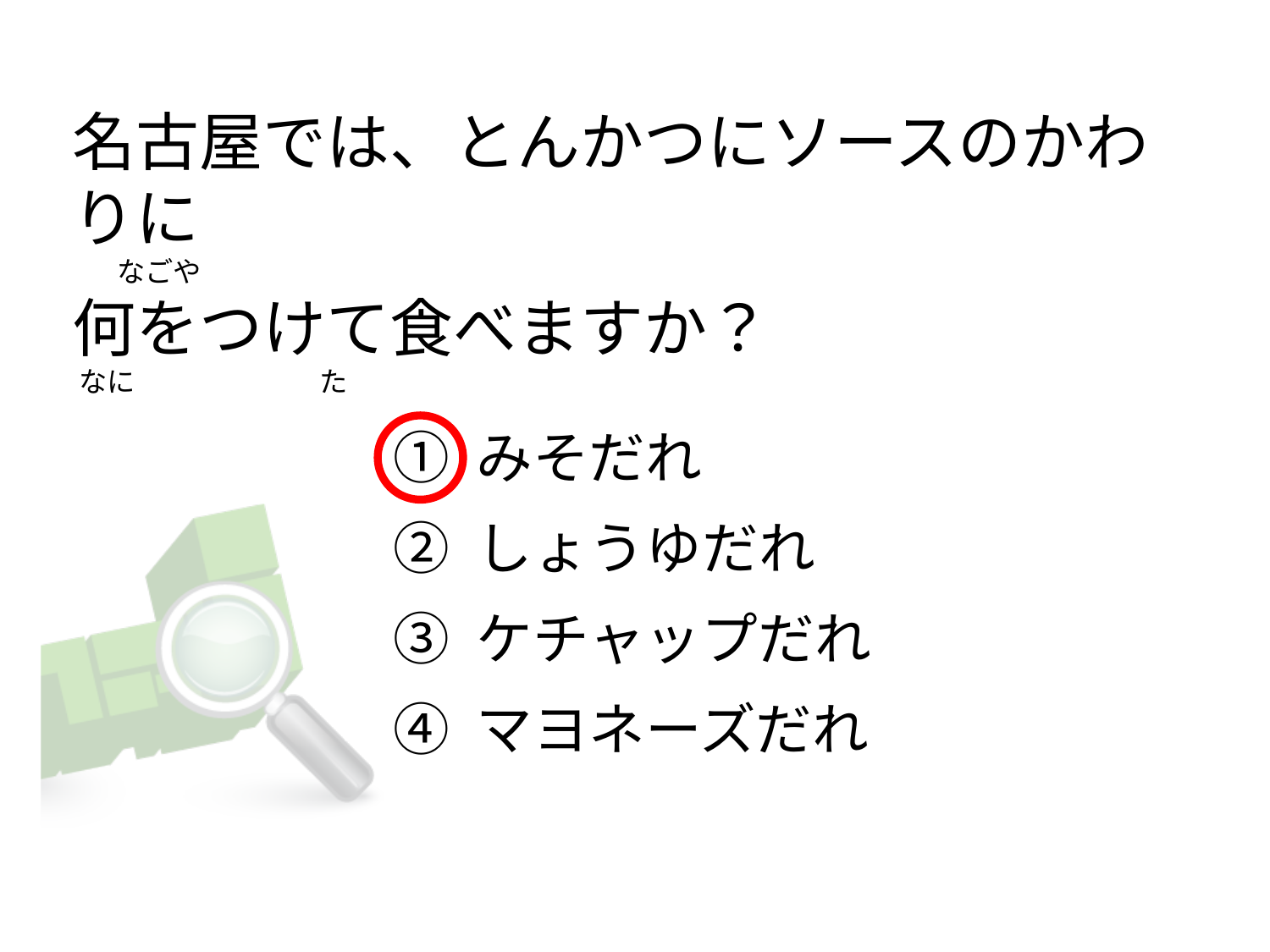

# 名古屋では、とんかつにソースのかわりに        なごや      何をつけて食べますか？   なに                             た

① みそだれ
② しょうゆだれ
③ ケチャップだれ
④ マヨネーズだれ